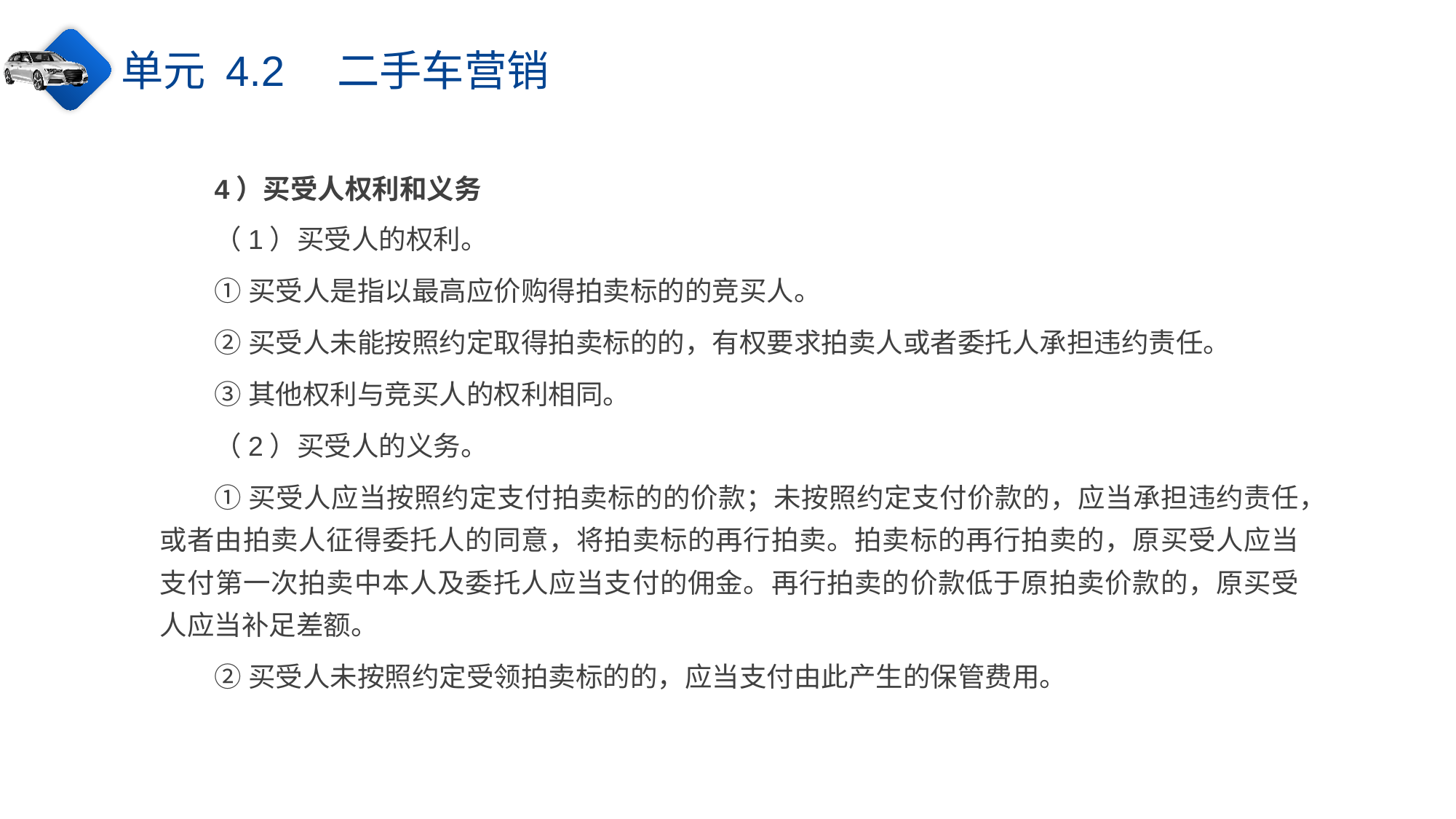

单元 4.2　二手车营销
4）买受人权利和义务
（1）买受人的权利。
①买受人是指以最高应价购得拍卖标的的竞买人。
②买受人未能按照约定取得拍卖标的的，有权要求拍卖人或者委托人承担违约责任。
③其他权利与竞买人的权利相同。
（2）买受人的义务。
①买受人应当按照约定支付拍卖标的的价款；未按照约定支付价款的，应当承担违约责任，或者由拍卖人征得委托人的同意，将拍卖标的再行拍卖。拍卖标的再行拍卖的，原买受人应当支付第一次拍卖中本人及委托人应当支付的佣金。再行拍卖的价款低于原拍卖价款的，原买受人应当补足差额。
②买受人未按照约定受领拍卖标的的，应当支付由此产生的保管费用。